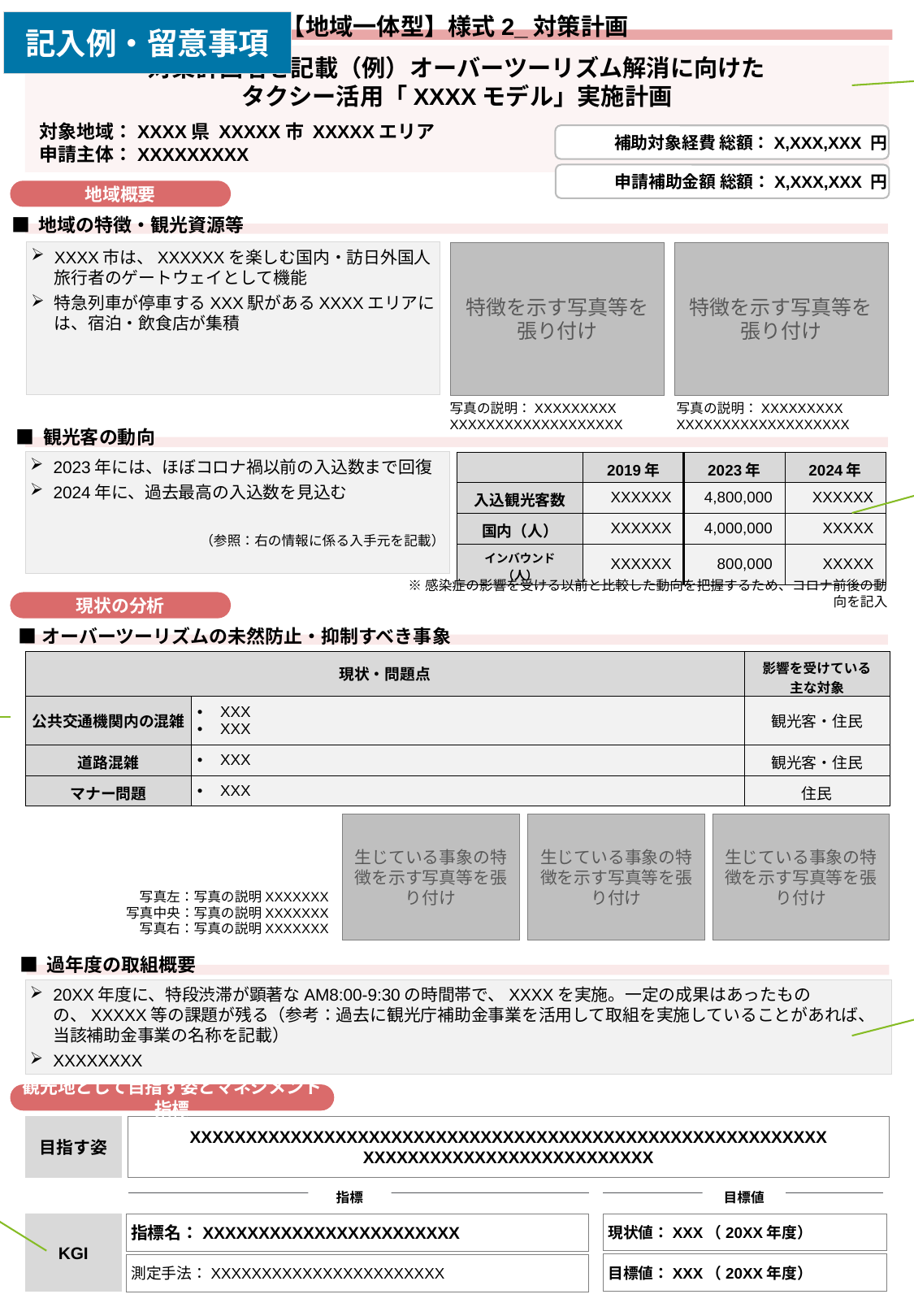

【地域一体型】様式2_対策計画
記入例・留意事項
各補助事業の計画を総称する計画名称を記載
対策計画名を記載（例）オーバーツーリズム解消に向けた
タクシー活用「XXXXモデル」実施計画
対象地域：XXXX県 XXXXX市 XXXXXエリア
申請主体：XXXXXXXXX
補助対象経費 総額：X,XXX,XXX 円
申請補助金額 総額：X,XXX,XXX 円
地域概要
■ 地域の特徴・観光資源等
XXXX市は、XXXXXXを楽しむ国内・訪日外国人旅行者のゲートウェイとして機能
特急列車が停車するXXX駅があるXXXXエリアには、宿泊・飲食店が集積
特徴を示す写真等を
張り付け
特徴を示す写真等を
張り付け
写真の説明：XXXXXXXXX
XXXXXXXXXXXXXXXXXXX
写真の説明：XXXXXXXXX
XXXXXXXXXXXXXXXXXXX
■ 観光客の動向
2023年には、ほぼコロナ禍以前の入込数まで回復
2024年に、過去最高の入込数を見込む

（参照：右の情報に係る入手元を記載）
|  | 2019年 | 2023年 | 2024年 |
| --- | --- | --- | --- |
| 入込観光客数 | XXXXXX | 4,800,000 | XXXXXX |
| 国内（人） | XXXXXX | 4,000,000 | XXXXX |
| インバウンド（人） | XXXXXX | 800,000 | XXXXX |
把握している最新動向を記載すること
※記載年は変更して構わない
※感染症の影響を受ける以前と比較した動向を把握するため、コロナ前後の動向を記入
現状の分析
■オーバーツーリズムの未然防止・抑制すべき事象
以下を参考に記載
公共交通の混雑、道路渋滞・混雑、マナー問題、観光地の混雑、観光資源の悪化、人手不足、特定の時間帯への集中、特定の場所への集中 等
※ 独自に設定しても構わない
| 現状・問題点 |  | 影響を受けている 主な対象 |
| --- | --- | --- |
| 公共交通機関内の混雑 | XXX XXX | 観光客・住民 |
| 道路混雑 | XXX | 観光客・住民 |
| マナー問題 | XXX | 住民 |
生じている事象の特徴を示す写真等を張り付け
生じている事象の特徴を示す写真等を張り付け
生じている事象の特徴を示す写真等を張り付け
写真左：写真の説明XXXXXXX
写真中央：写真の説明XXXXXXX
写真右：写真の説明XXXXXXX
■ 過年度の取組概要
継続性を確認する項目。過年度実施事項を整理し、記載すること
20XX年度に、特段渋滞が顕著なAM8:00-9:30の時間帯で、XXXXを実施。一定の成果はあったものの、XXXXX等の課題が残る（参考：過去に観光庁補助金事業を活用して取組を実施していることがあれば、当該補助金事業の名称を記載）
XXXXXXXX
観光地として目指す姿とマネジメント指標
目指す姿
XXXXXXXXXXXXXXXXXXXXXXXXXXXXXXXXXXXXXXXXXXXXXXXXXXXXXXXXX
XXXXXXXXXXXXXXXXXXXXXXXXXX
事業目的に即して、地域としてオーバーツーリズムの未然防止・抑制の成果を測るKGIを設定し、各補助事業のKPIを達成することで、到達する総括的な指標を設定すること。また、定量的な数値を記載すること
中期の目標でも構いません。達成年と目標値を明記すること
指標
目標値
KGI
現状値：XXX（20XX年度）
指標名：XXXXXXXXXXXXXXXXXXXXXXX
目標値：XXX（20XX年度）
測定手法：XXXXXXXXXXXXXXXXXXXXXXX